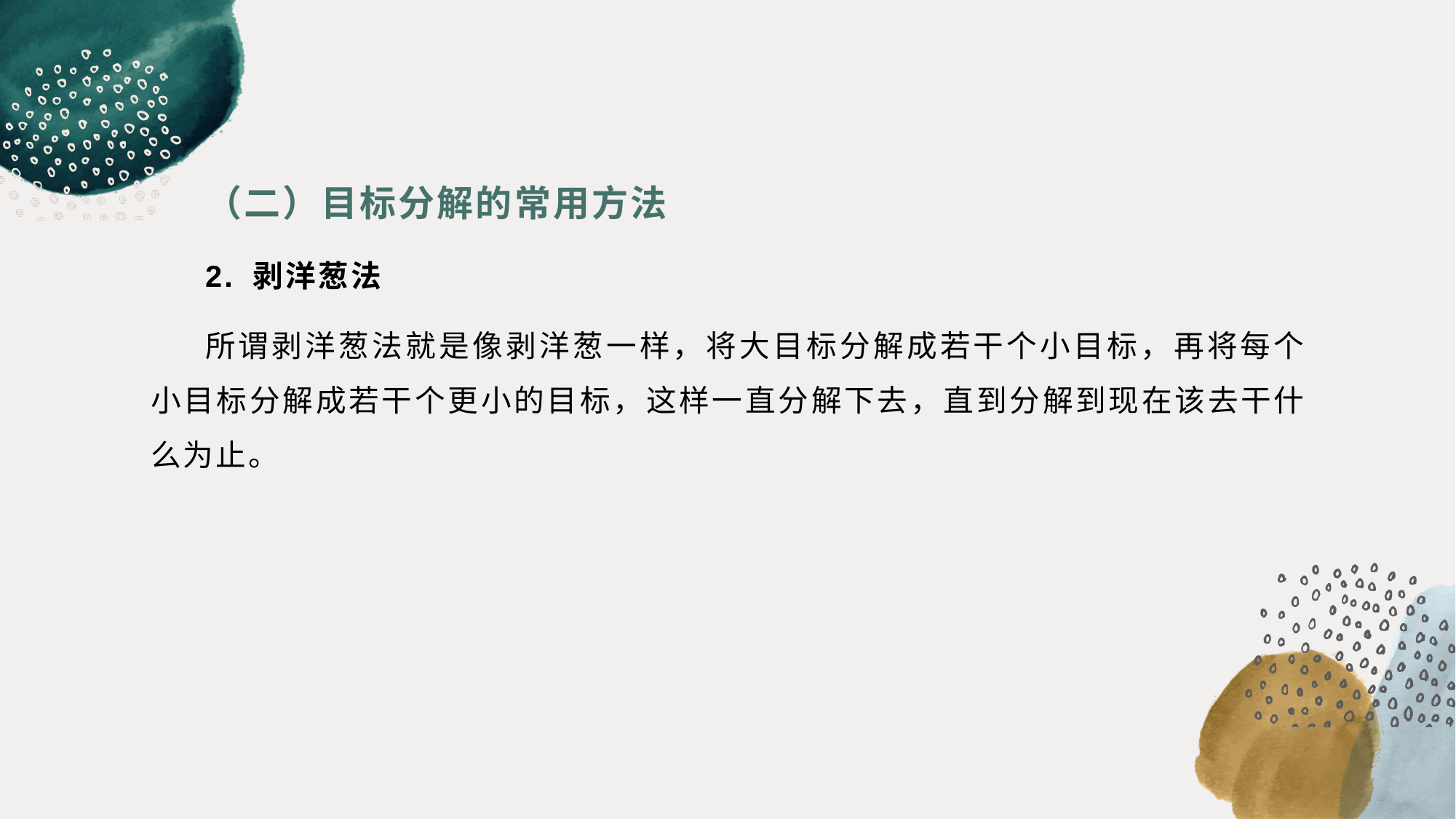

（二）目标分解的常用方法
2. 剥洋葱法
所谓剥洋葱法就是像剥洋葱一样，将大目标分解成若干个小目标，再将每个小目标分解成若干个更小的目标，这样一直分解下去，直到分解到现在该去干什么为止。